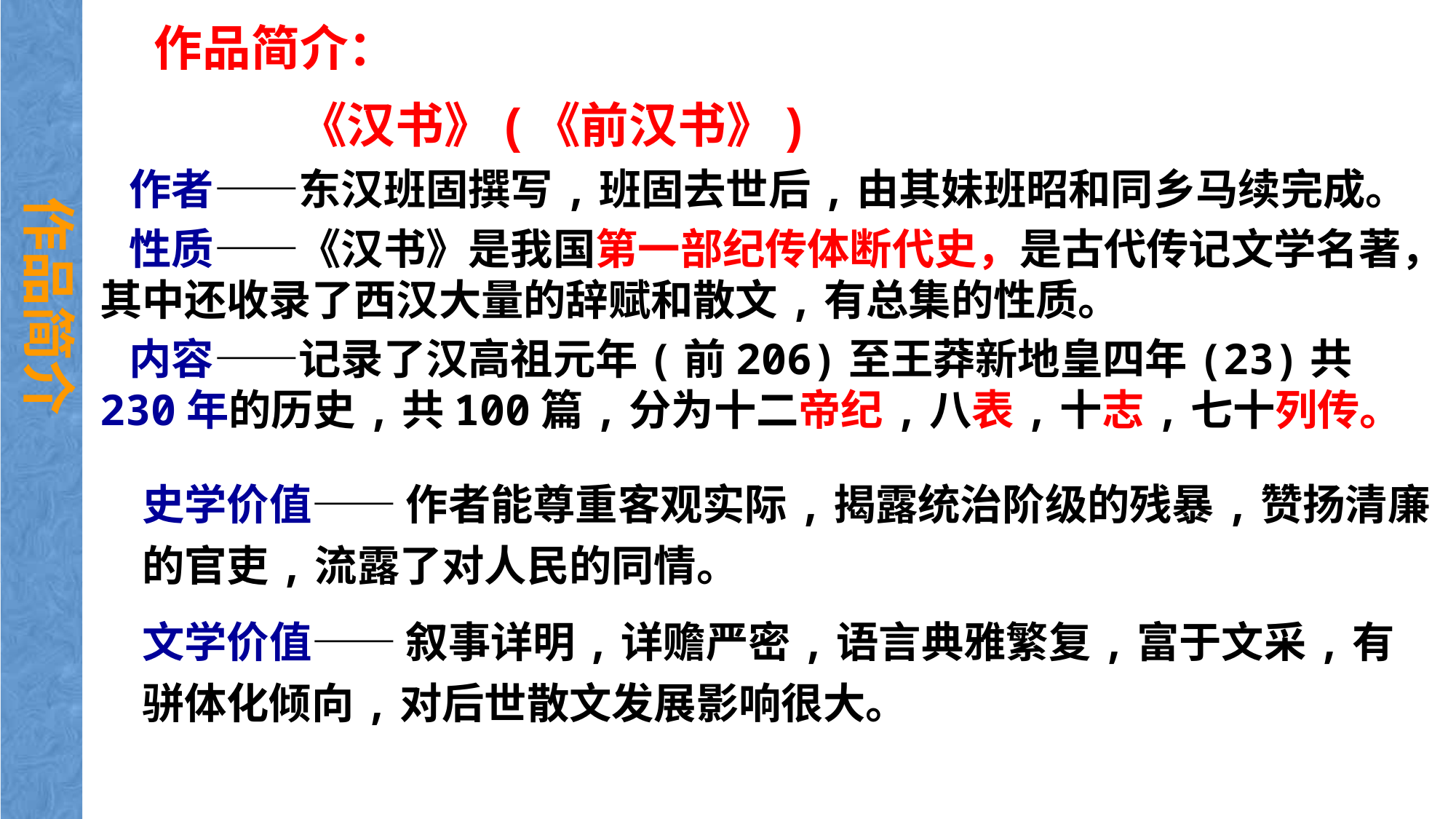

作品简介：
               《汉书》(《前汉书》)
  作者——东汉班固撰写,班固去世后,由其妹班昭和同乡马续完成。
  性质——《汉书》是我国第一部纪传体断代史，是古代传记文学名著，其中还收录了西汉大量的辞赋和散文,有总集的性质。
  内容——记录了汉高祖元年(前206)至王莽新地皇四年(23)共230年的历史,共100篇,分为十二帝纪,八表,十志,七十列传。

作品简介
史学价值—— 作者能尊重客观实际,揭露统治阶级的残暴,赞扬清廉的官吏,流露了对人民的同情。
文学价值—— 叙事详明,详赡严密,语言典雅繁复,富于文采,有骈体化倾向,对后世散文发展影响很大。